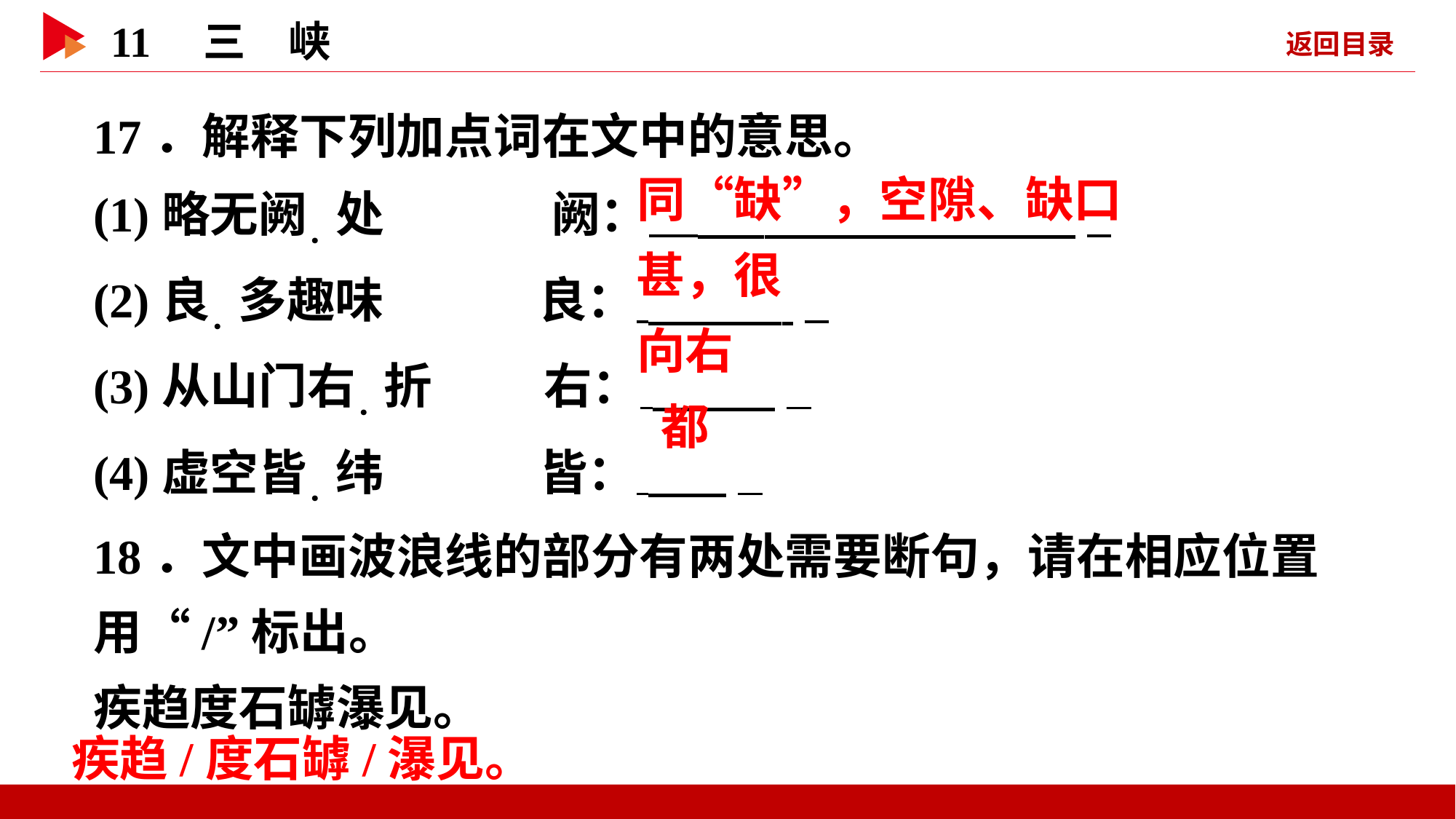

17．解释下列加点词在文中的意思。
(1)略无阙．处　　　  阙：                                      _
(2)良．多趣味              良：              _
(3)从山门右．折          右：            _
(4)虚空皆．纬              皆：        _
18．文中画波浪线的部分有两处需要断句，请在相应位置用“/”标出。
疾趋度石罅瀑见。
 同“缺”，空隙、缺口
 甚，很
 向右
   都
疾趋/度石罅/瀑见。